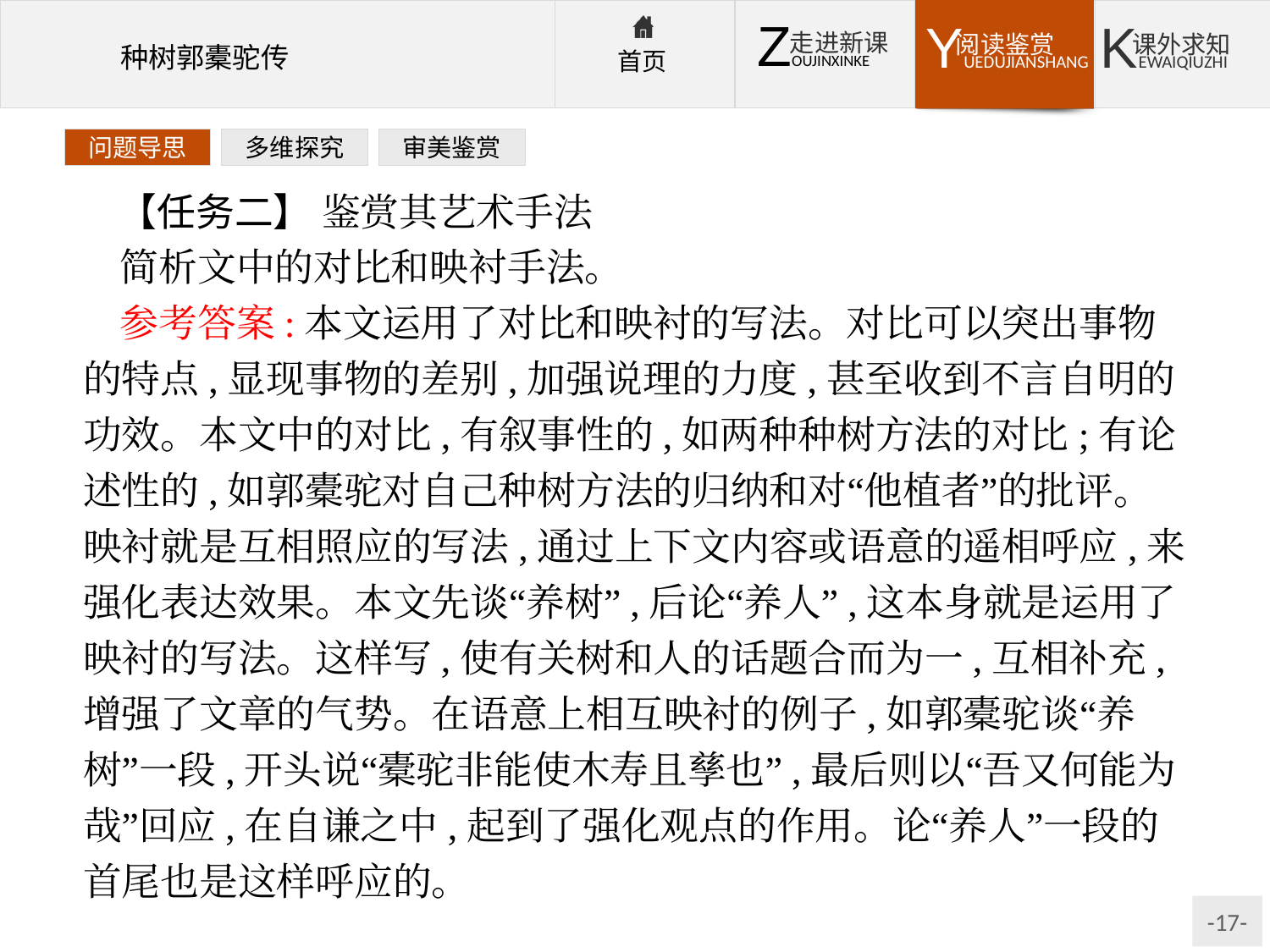

问题导思
多维探究
审美鉴赏
【任务二】 鉴赏其艺术手法
简析文中的对比和映衬手法。
参考答案:本文运用了对比和映衬的写法。对比可以突出事物的特点,显现事物的差别,加强说理的力度,甚至收到不言自明的功效。本文中的对比,有叙事性的,如两种种树方法的对比;有论述性的,如郭橐驼对自己种树方法的归纳和对“他植者”的批评。映衬就是互相照应的写法,通过上下文内容或语意的遥相呼应,来强化表达效果。本文先谈“养树”,后论“养人”,这本身就是运用了映衬的写法。这样写,使有关树和人的话题合而为一,互相补充,增强了文章的气势。在语意上相互映衬的例子,如郭橐驼谈“养树”一段,开头说“橐驼非能使木寿且孳也”,最后则以“吾又何能为哉”回应,在自谦之中,起到了强化观点的作用。论“养人”一段的首尾也是这样呼应的。